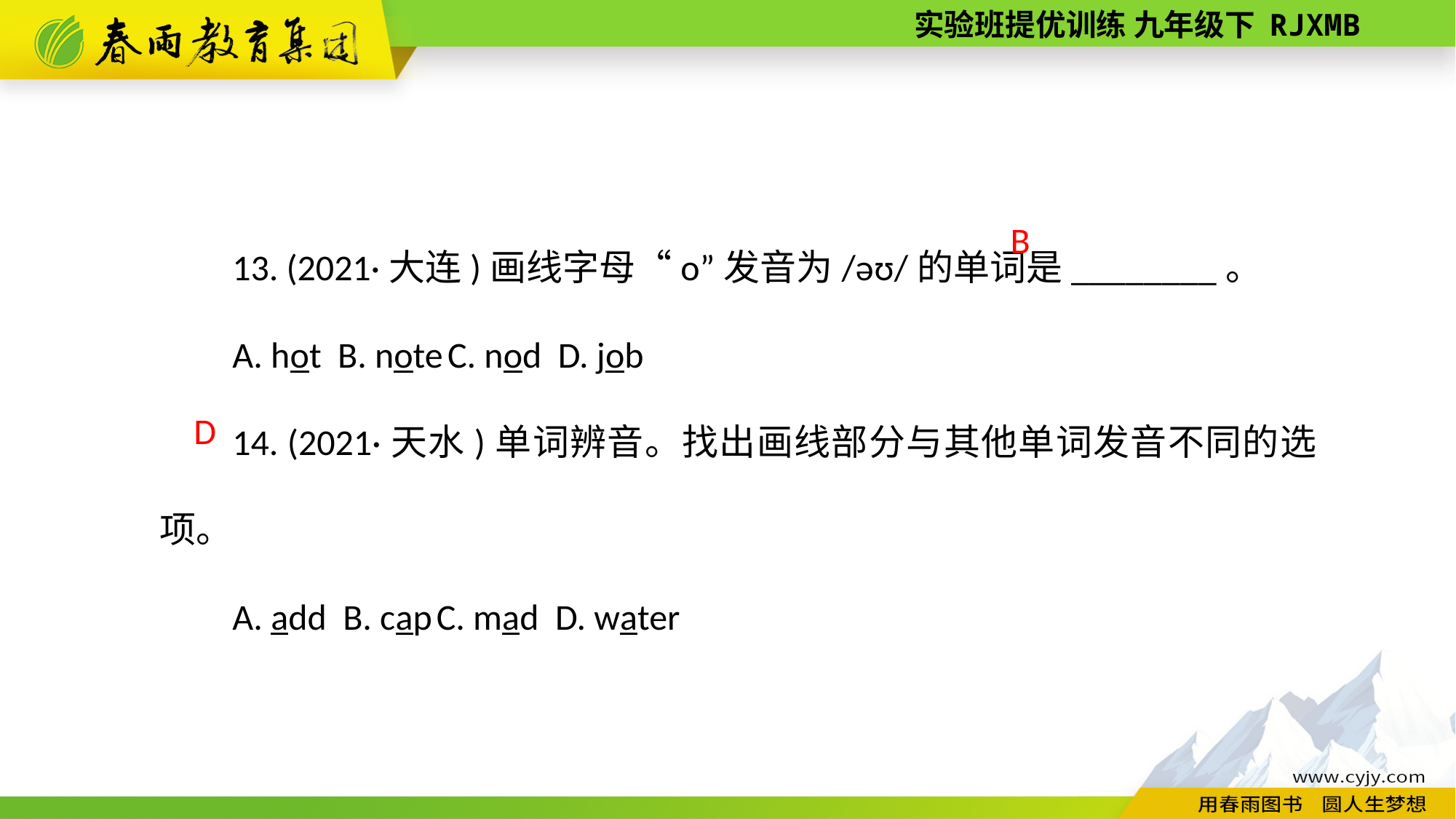

13. (2021·大连)画线字母“o”发音为/əʊ/的单词是________。
A. hot  B. note C. nod  D. job
14. (2021·天水)单词辨音。找出画线部分与其他单词发音不同的选项。
A. add  B. cap C. mad  D. water
B
D